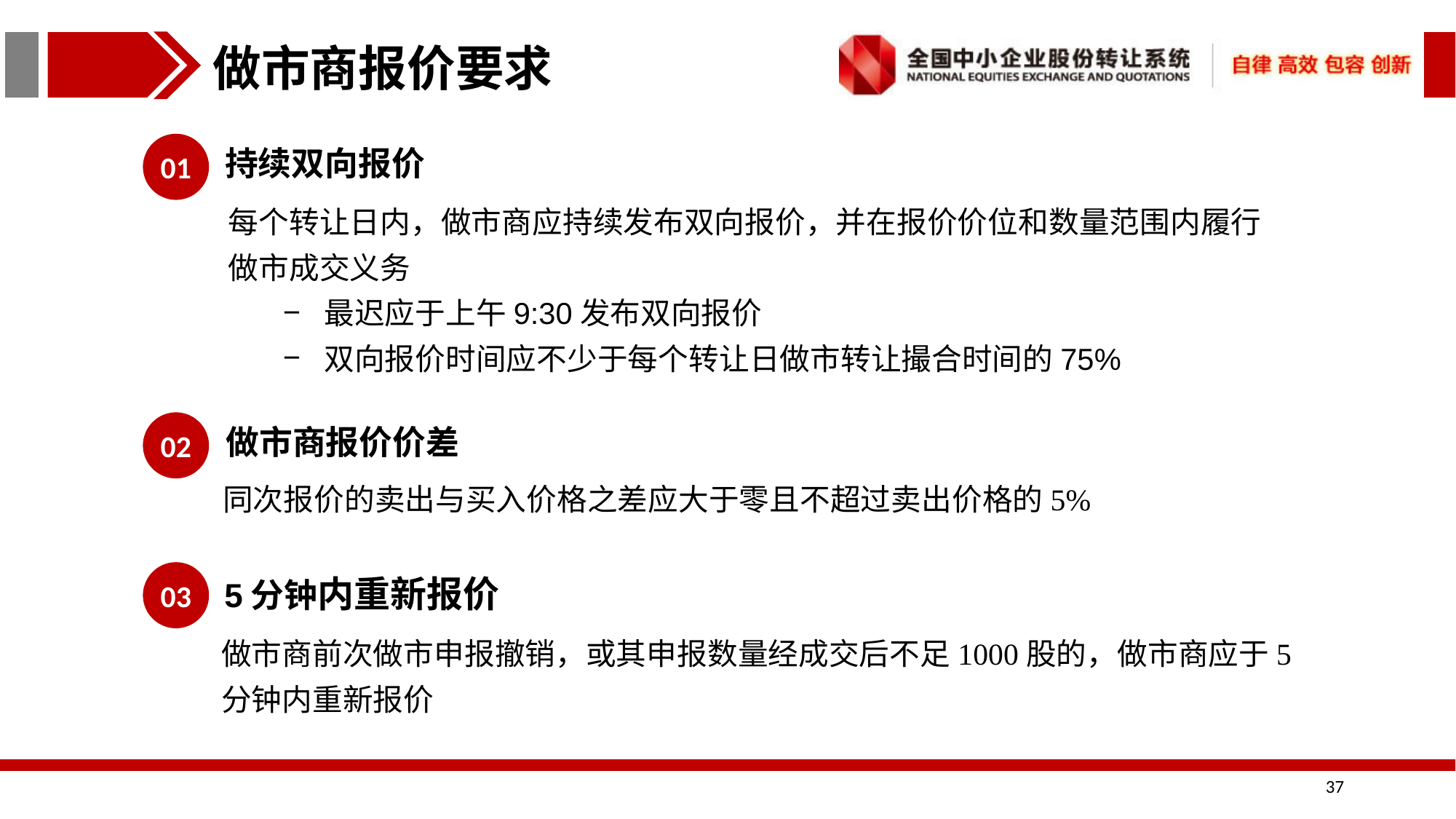

做市商报价要求
01
持续双向报价
每个转让日内，做市商应持续发布双向报价，并在报价价位和数量范围内履行做市成交义务
最迟应于上午9:30发布双向报价
双向报价时间应不少于每个转让日做市转让撮合时间的75%
02
做市商报价价差
同次报价的卖出与买入价格之差应大于零且不超过卖出价格的5%
03
5分钟内重新报价
做市商前次做市申报撤销，或其申报数量经成交后不足1000股的，做市商应于5分钟内重新报价
37